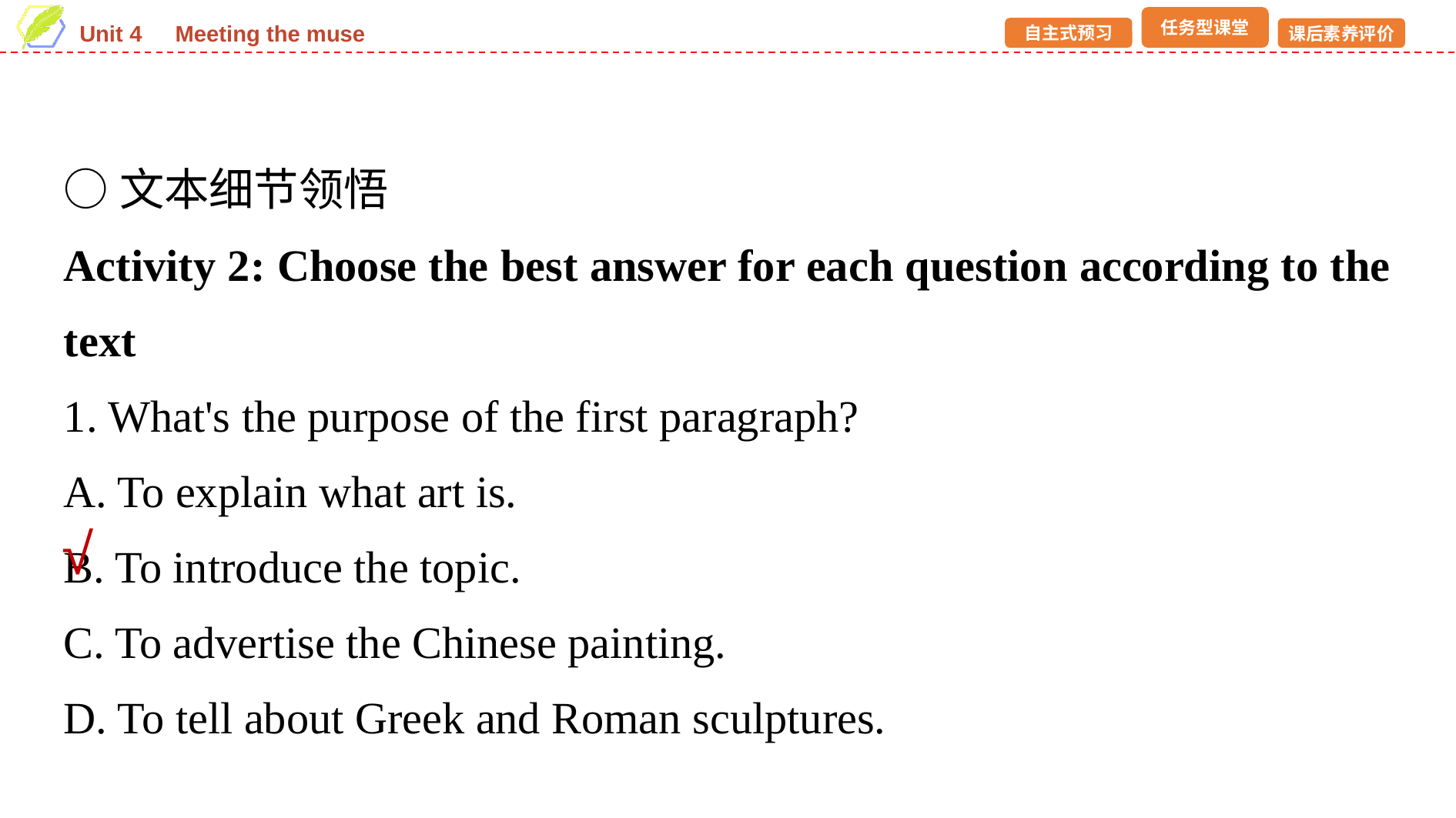

○文本细节领悟
Activity 2: Choose the best answer for each question according to the text
1. What's the purpose of the first paragraph?
A. To explain what art is.
B. To introduce the topic.
C. To advertise the Chinese painting.
D. To tell about Greek and Roman sculptures.
√